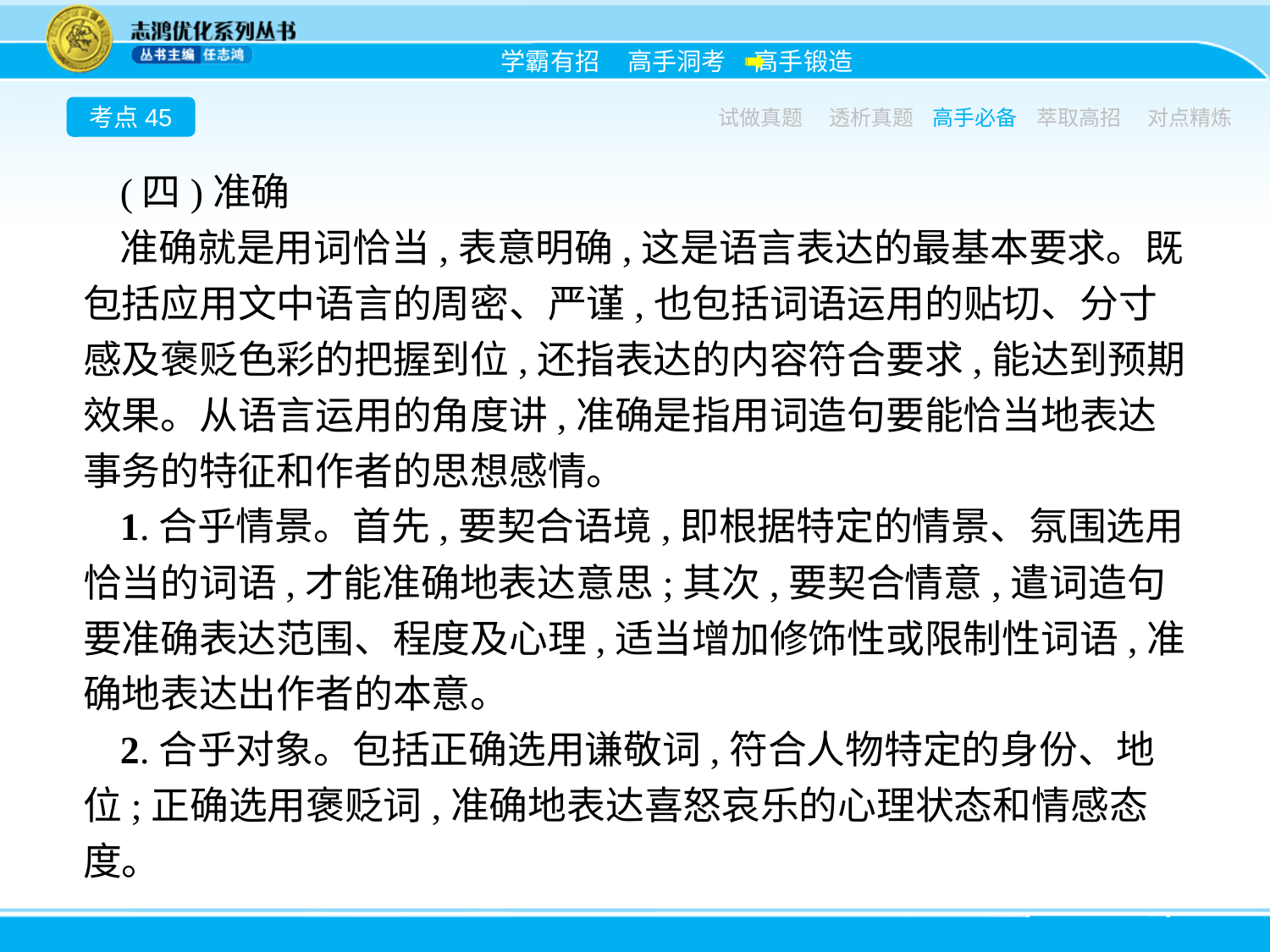

考点45
试做真题
透析真题
高手必备
萃取高招
对点精炼
(四)准确
准确就是用词恰当,表意明确,这是语言表达的最基本要求。既包括应用文中语言的周密、严谨,也包括词语运用的贴切、分寸感及褒贬色彩的把握到位,还指表达的内容符合要求,能达到预期效果。从语言运用的角度讲,准确是指用词造句要能恰当地表达事务的特征和作者的思想感情。
1.合乎情景。首先,要契合语境,即根据特定的情景、氛围选用恰当的词语,才能准确地表达意思;其次,要契合情意,遣词造句要准确表达范围、程度及心理,适当增加修饰性或限制性词语,准确地表达出作者的本意。
2.合乎对象。包括正确选用谦敬词,符合人物特定的身份、地位;正确选用褒贬词,准确地表达喜怒哀乐的心理状态和情感态度。